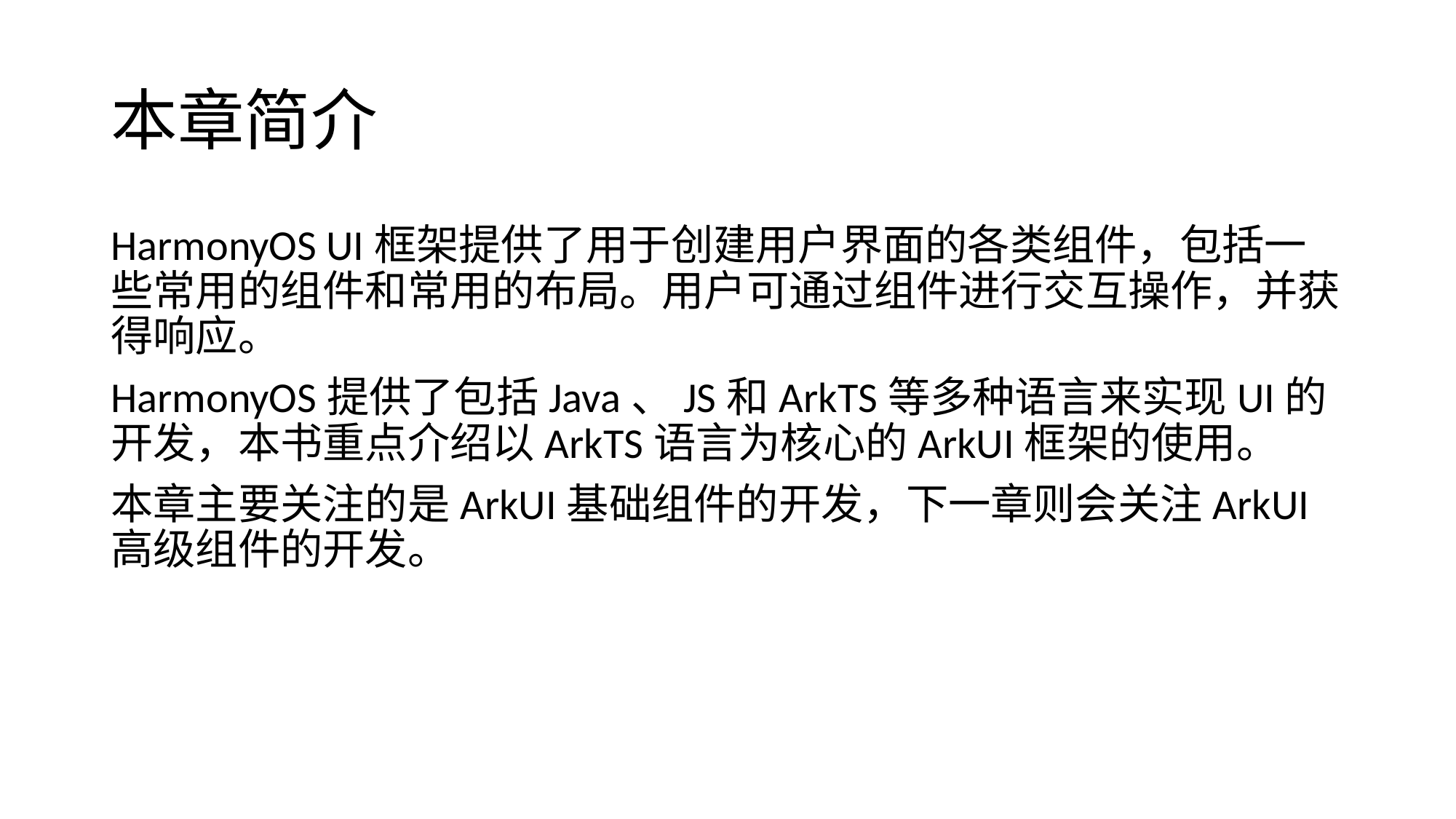

# 本章简介
HarmonyOS UI框架提供了用于创建用户界面的各类组件，包括一些常用的组件和常用的布局。用户可通过组件进行交互操作，并获得响应。
HarmonyOS提供了包括Java、JS和ArkTS等多种语言来实现UI的开发，本书重点介绍以ArkTS语言为核心的ArkUI框架的使用。
本章主要关注的是ArkUI基础组件的开发，下一章则会关注ArkUI高级组件的开发。